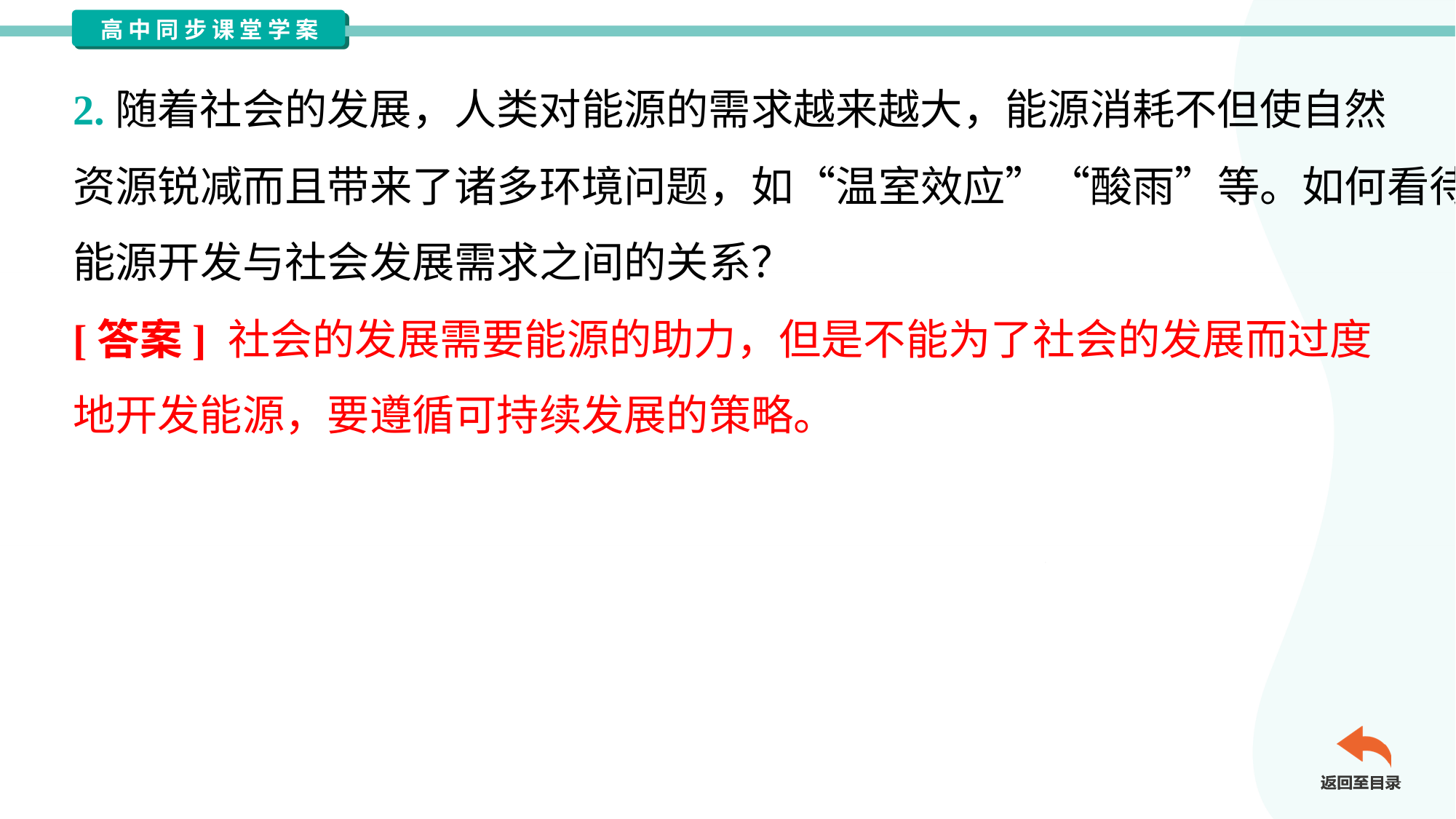

2.随着社会的发展，人类对能源的需求越来越大，能源消耗不但使自然
资源锐减而且带来了诸多环境问题，如“温室效应”“酸雨”等。如何看待
能源开发与社会发展需求之间的关系？
[答案] 社会的发展需要能源的助力，但是不能为了社会的发展而过度
地开发能源，要遵循可持续发展的策略。